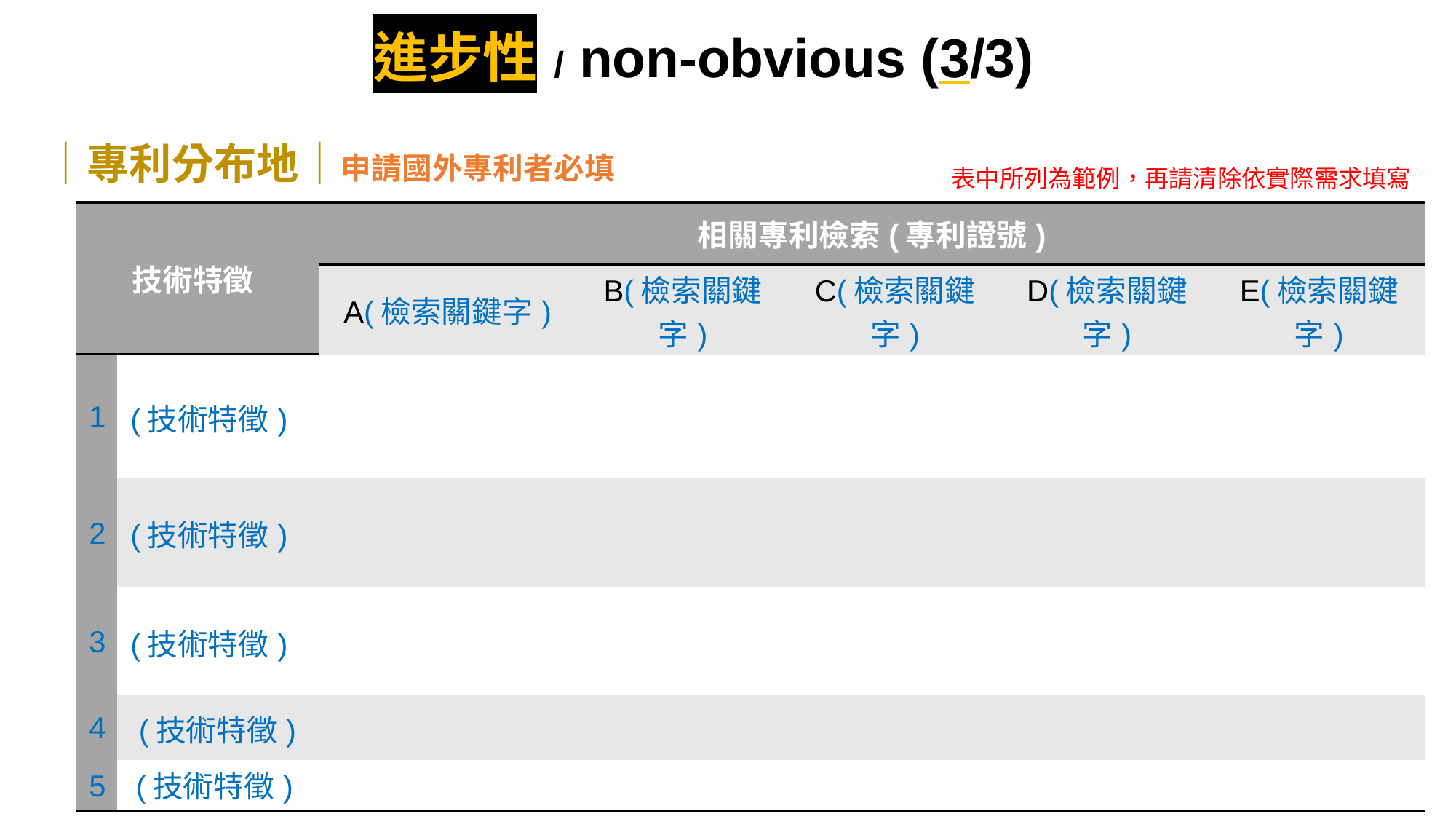

進步性 / non-obvious (3/3)
｜專利分布地｜申請國外專利者必填
表中所列為範例，再請清除依實際需求填寫
| 技術特徵 |  | 相關專利檢索(專利證號) |  |  |  |  |
| --- | --- | --- | --- | --- | --- | --- |
|  |  | A(檢索關鍵字) | B(檢索關鍵字) | C(檢索關鍵字) | D(檢索關鍵字) | E(檢索關鍵字) |
| 1 | (技術特徵) |  |  |  |  |  |
| 2 | (技術特徵) |  |  |  |  |  |
| 3 | (技術特徵) |  |  |  |  |  |
| 4 | (技術特徵) |  |  |  |  |  |
| 5 | (技術特徵) |  |  |  |  |  |